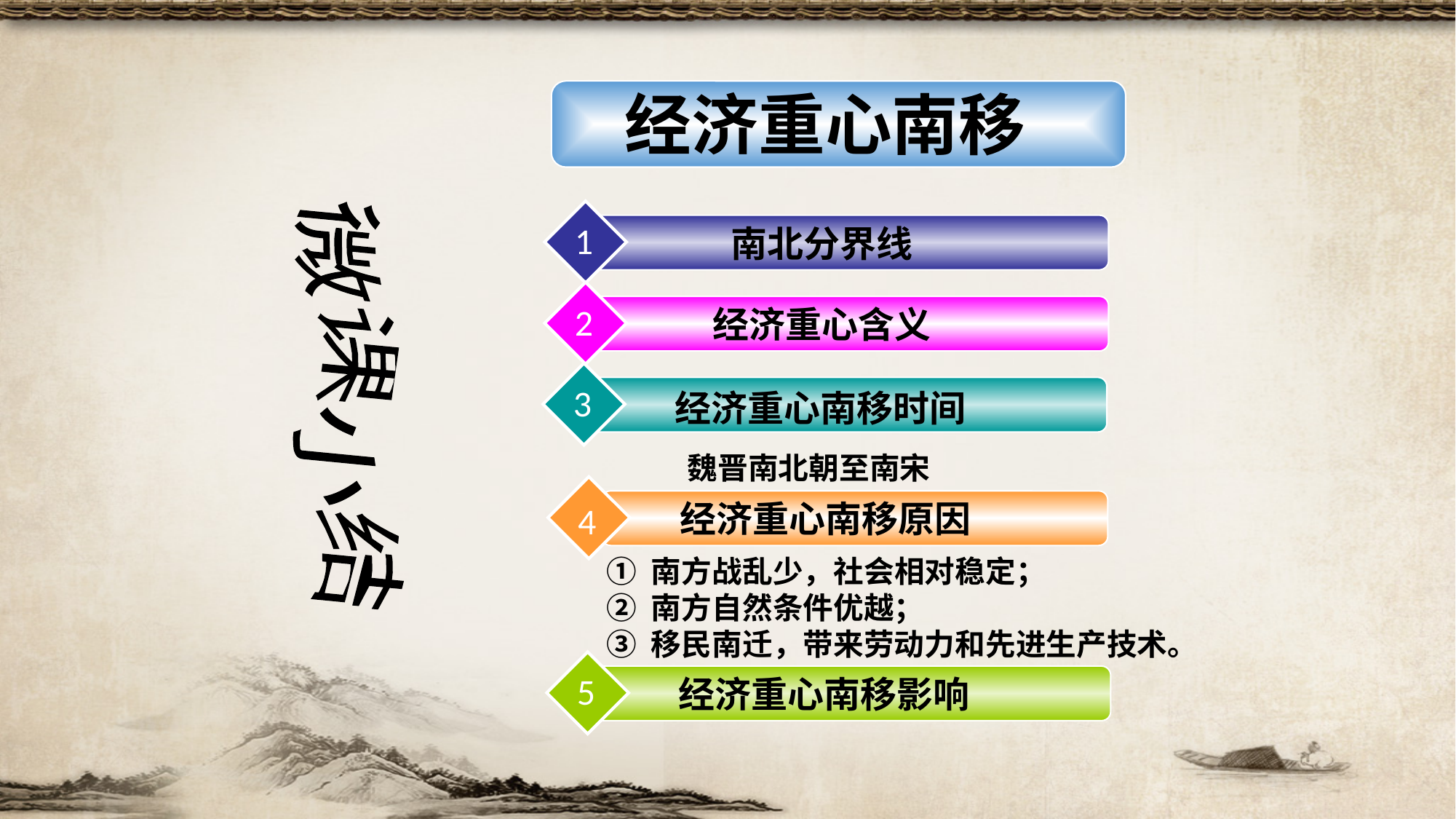

经济重心南移

1

南北分界线

2
经济重心含义

微课小结

3

经济重心南移时间
魏晋南北朝至南宋

经济重心南移原因
4

① 南方战乱少，社会相对稳定；
② 南方自然条件优越；
③ 移民南迁，带来劳动力和先进生产技术。

5

经济重心南移影响